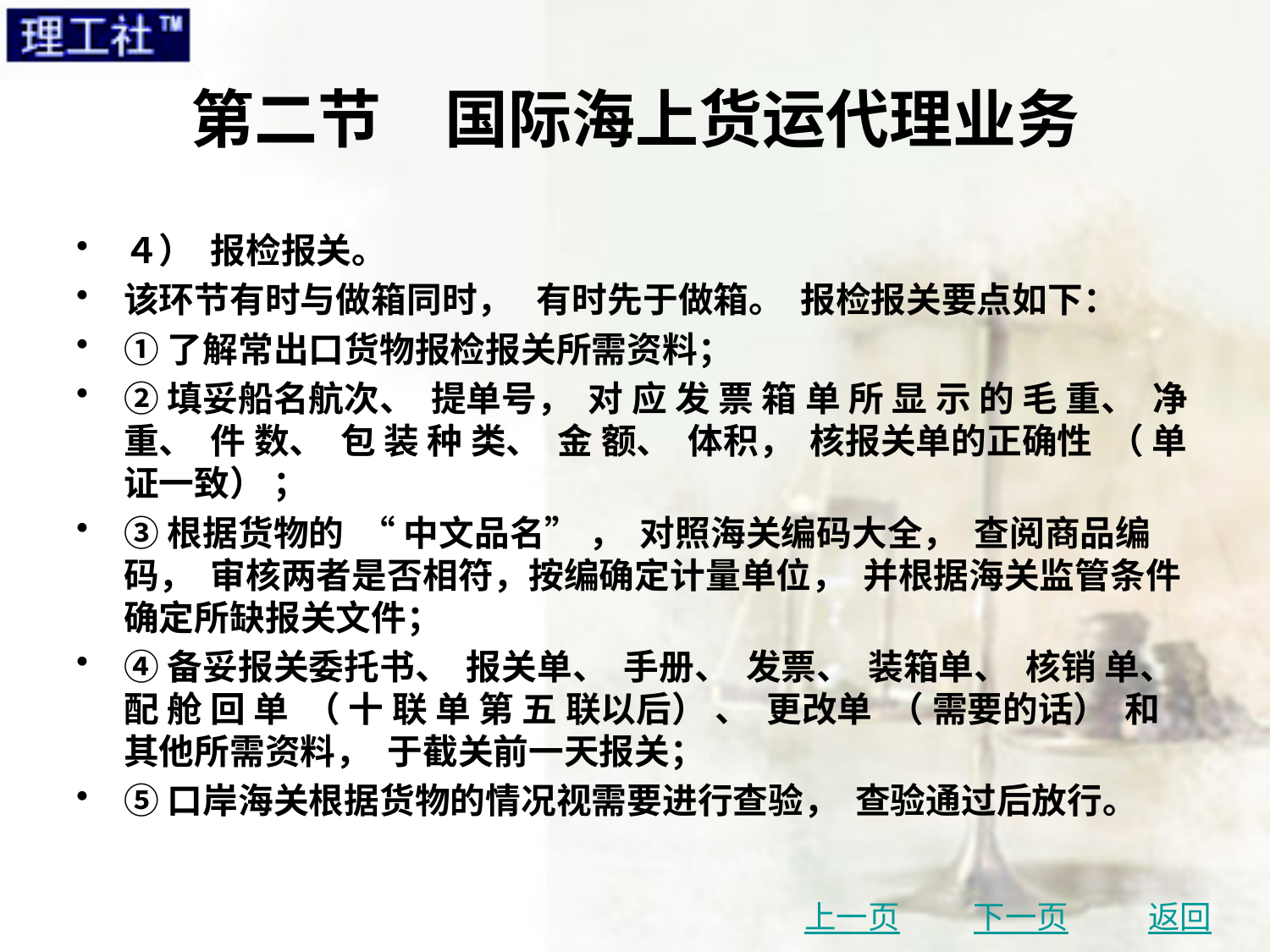

# 第二节　国际海上货运代理业务
４）  报检报关。
该环节有时与做箱同时，   有时先于做箱。  报检报关要点如下：
①了解常出口货物报检报关所需资料；
②填妥船名航次、  提单号，  对 应 发 票 箱 单 所 显 示 的 毛 重、  净 重、  件 数、  包 装 种 类、  金 额、  体积，  核报关单的正确性  （ 单证一致） ；
③根据货物的  “ 中文品名” ，  对照海关编码大全，  查阅商品编码，  审核两者是否相符，按编确定计量单位，  并根据海关监管条件确定所缺报关文件；
④备妥报关委托书、  报关单、  手册、  发票、  装箱单、  核销 单、  配 舱 回 单  （ 十 联 单 第 五 联以后） 、  更改单  （ 需要的话）  和其他所需资料，  于截关前一天报关；
⑤口岸海关根据货物的情况视需要进行查验，  查验通过后放行。

上一页
下一页
返回